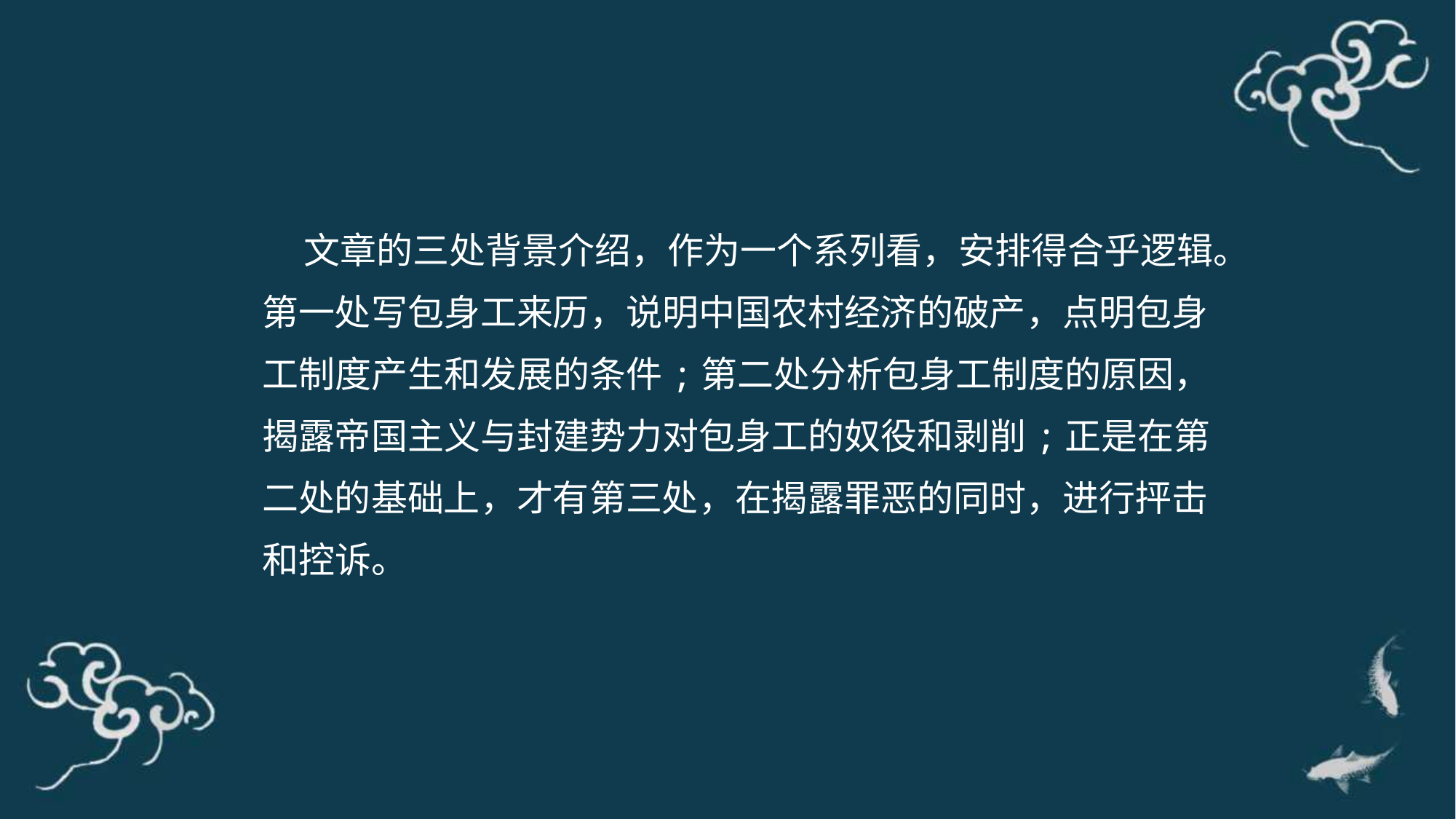

文章的三处背景介绍，作为一个系列看，安排得合乎逻辑。第一处写包身工来历，说明中国农村经济的破产，点明包身工制度产生和发展的条件;第二处分析包身工制度的原因，揭露帝国主义与封建势力对包身工的奴役和剥削;正是在第二处的基础上，才有第三处，在揭露罪恶的同时，进行抨击和控诉。